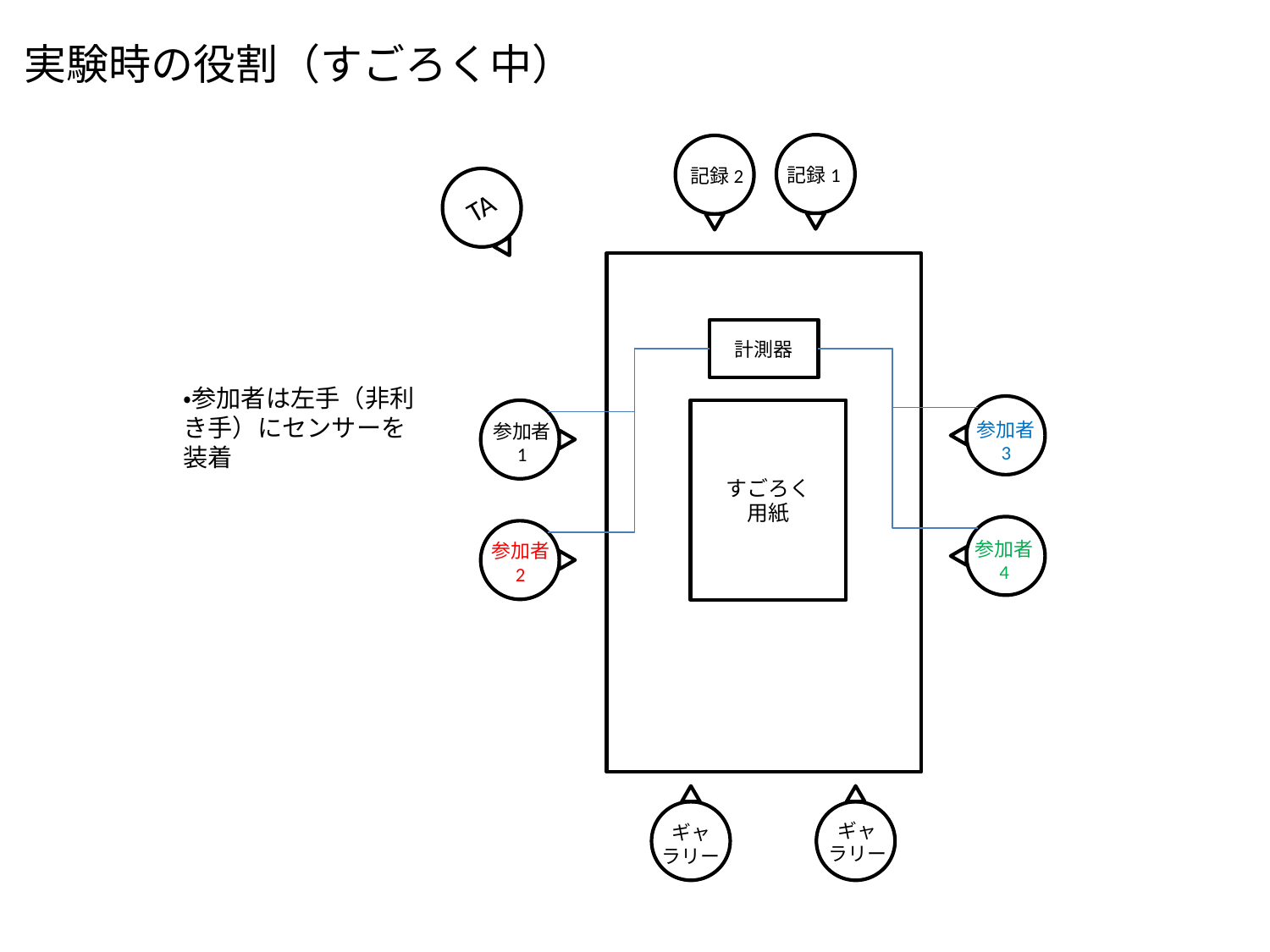

実験時の役割（すごろく中）

記録1
記録2

TA
計測器

・参加者は左手（非利き手）にセンサーを装着

すごろく
用紙
参加者
3
参加者
1

参加者
4
参加者
2

ギャ
ラリー
ギャ
ラリー